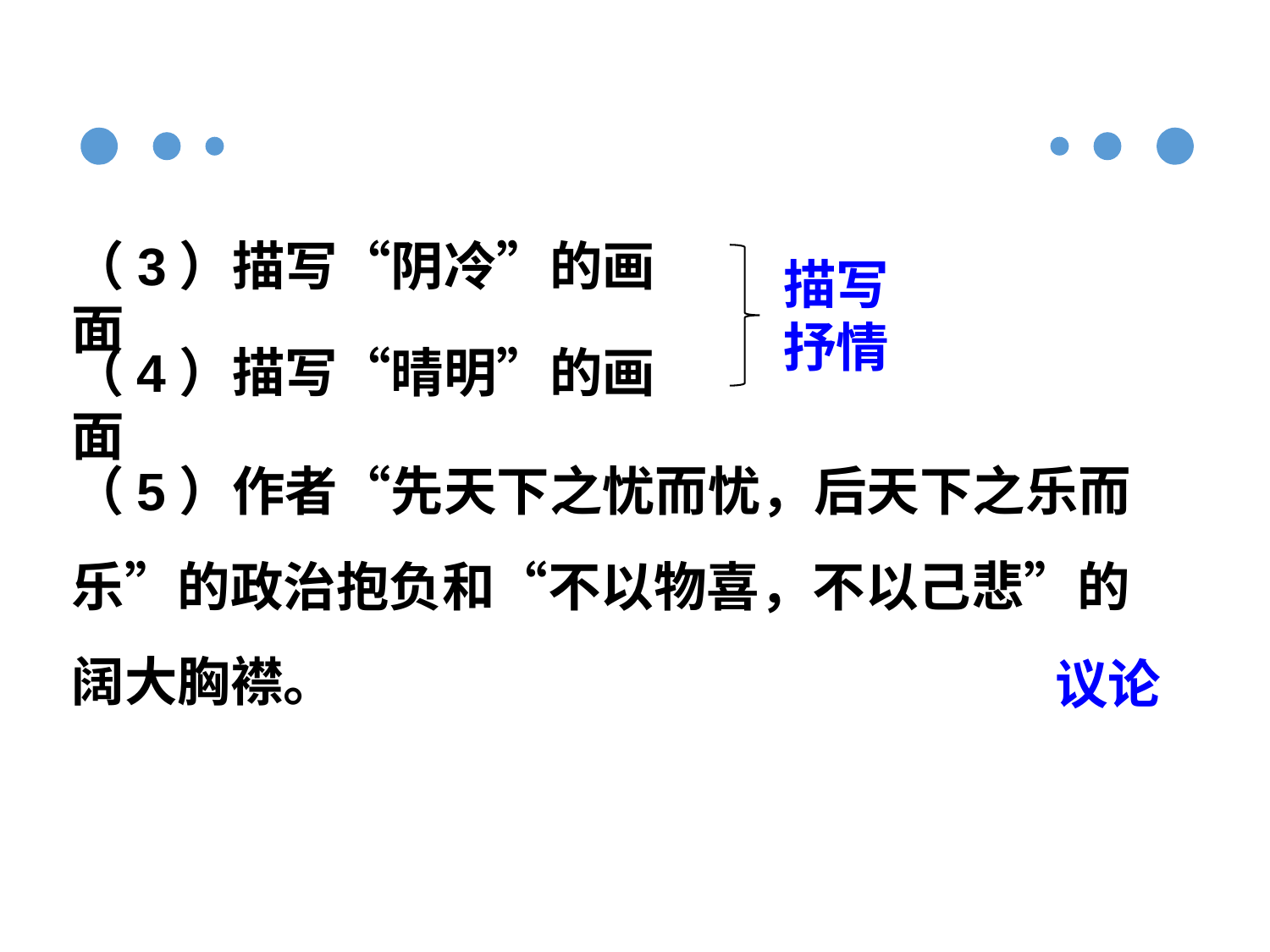

（3）描写“阴冷”的画面

描写
抒情
（4）描写“晴明”的画面
（5）作者“先天下之忧而忧，后天下之乐而乐”的政治抱负和“不以物喜，不以己悲”的阔大胸襟。
议论